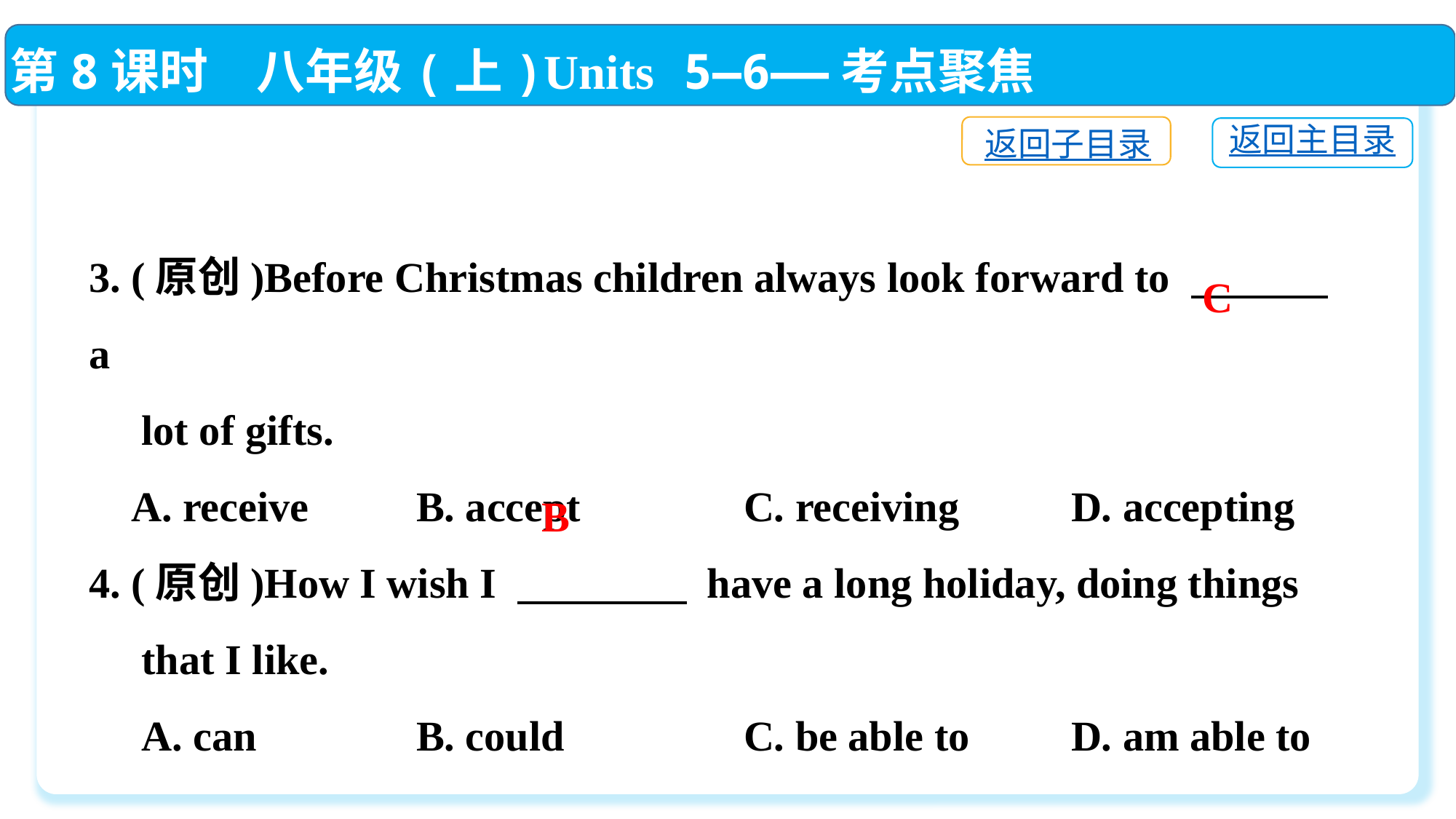

第8课时　八年级(上)Units 5—6——考点聚焦

返回子目录
返回主目录

3. (原创)Before Christmas children always look forward to 　　　  a
     lot of gifts.
    A. receive	B. accept		C. receiving		D. accepting
4. (原创)How I wish I 　　　　 have a long holiday, doing things
     that I like.
     A. can		B. could		C. be able to	D. am able to

C
B